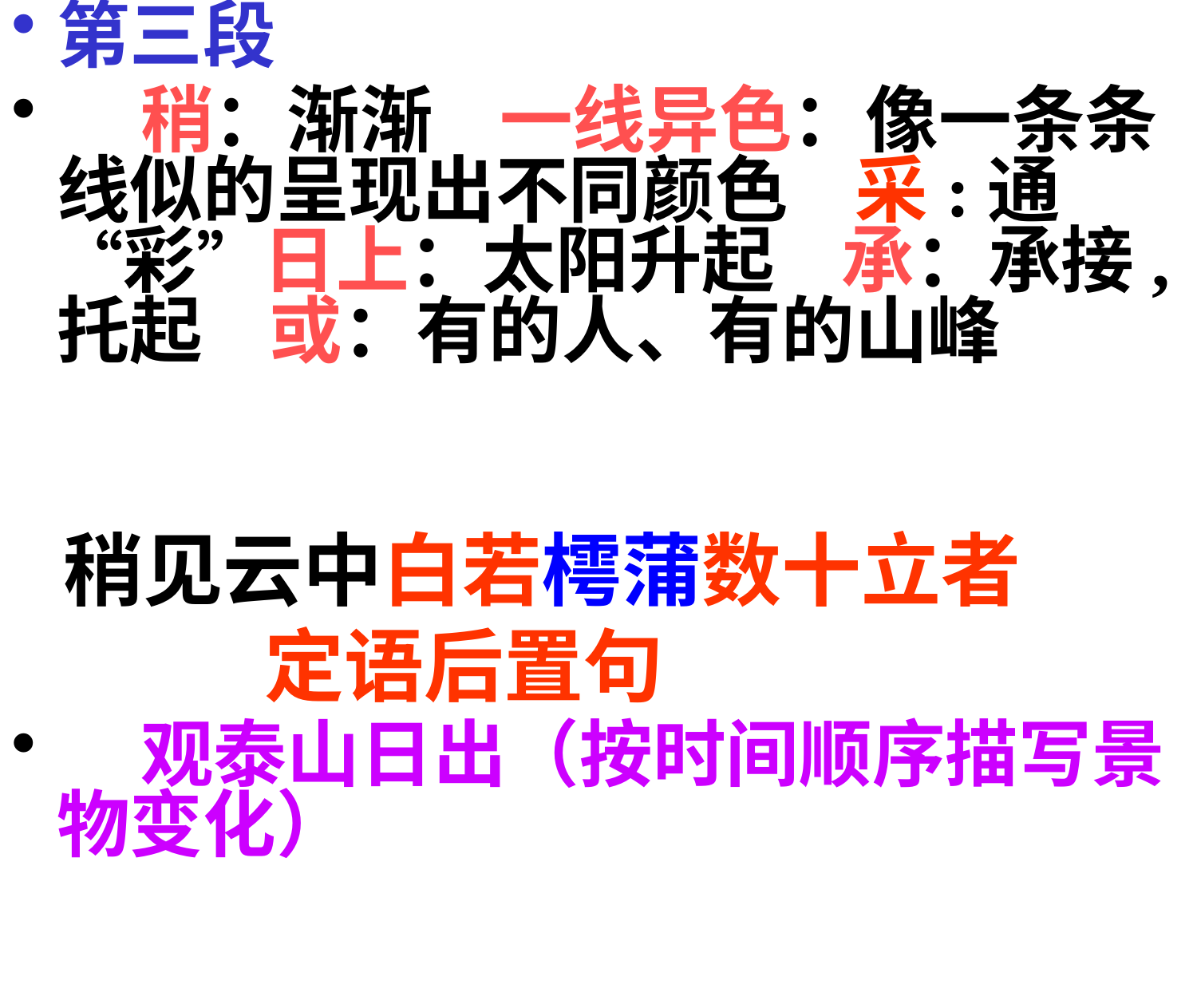

第三段
    稍：渐渐    一线异色：像一条条线似的呈现出不同颜色    采:通“彩”日上：太阳升起    承：承接,托起    或：有的人、有的山峰

    观泰山日出（按时间顺序描写景物变化）
稍见云中白若樗蒲数十立者
          定语后置句